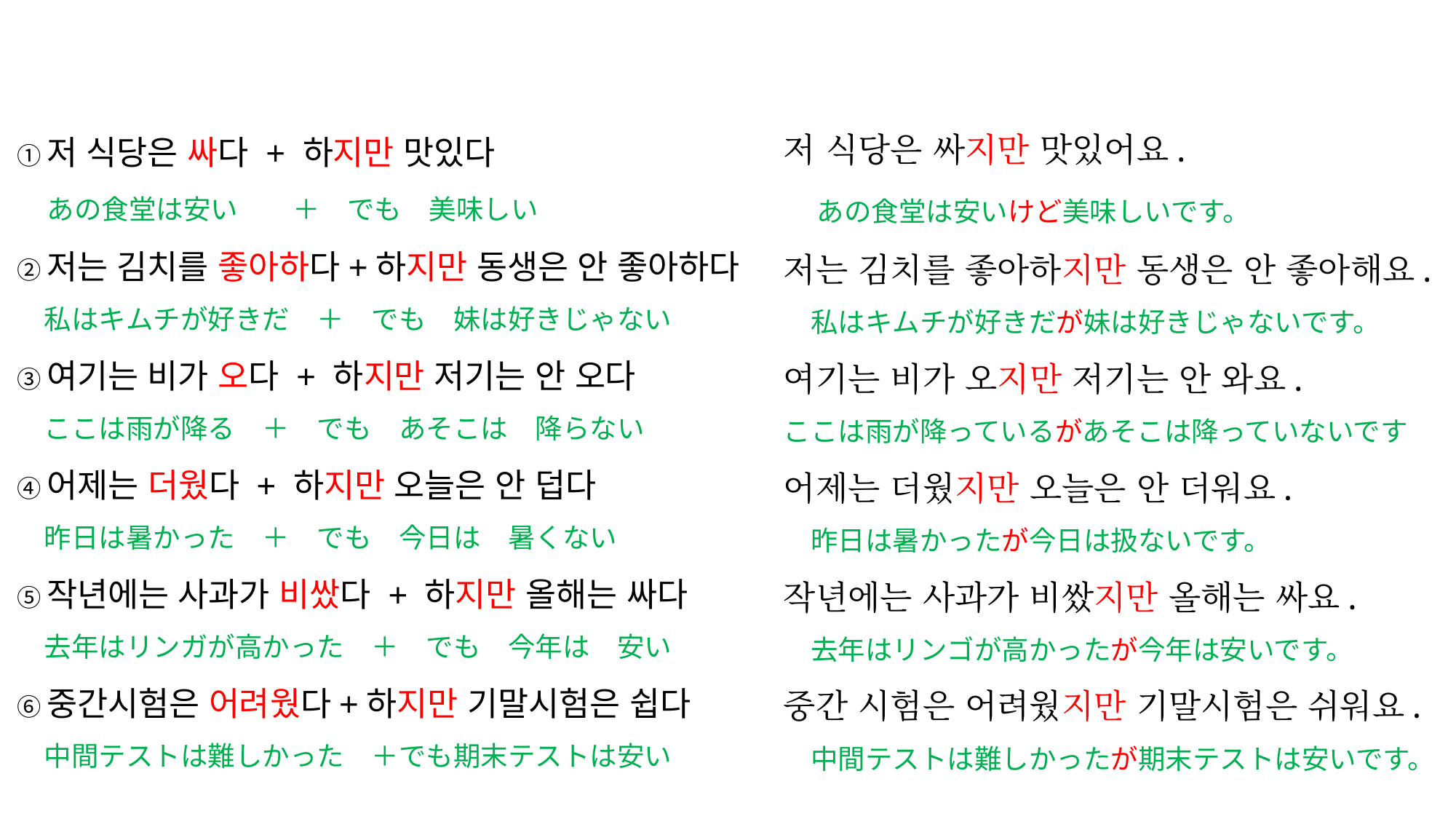

#
①저 식당은 싸다 + 하지만 맛있다
　あの食堂は安い　　＋　でも　美味しい
②저는 김치를 좋아하다+하지만 동생은 안 좋아하다
　私はキムチが好きだ　＋　でも　妹は好きじゃない
③여기는 비가 오다 + 하지만 저기는 안 오다
　ここは雨が降る　＋　でも　あそこは　降らない
④어제는 더웠다 + 하지만 오늘은 안 덥다
　昨日は暑かった　＋　でも　今日は　暑くない
⑤작년에는 사과가 비쌌다 + 하지만 올해는 싸다
　去年はリンガが高かった　＋　でも　今年は　安い
⑥중간시험은 어려웠다+하지만 기말시험은 쉽다
　中間テストは難しかった　＋でも期末テストは安い
저 식당은 싸지만 맛있어요.
　あの食堂は安いけど美味しいです。
저는 김치를 좋아하지만 동생은 안 좋아해요.
　私はキムチが好きだが妹は好きじゃないです。
여기는 비가 오지만 저기는 안 와요.
ここは雨が降っているがあそこは降っていないです
어제는 더웠지만 오늘은 안 더워요.
　昨日は暑かったが今日は扱ないです。
작년에는 사과가 비쌌지만 올해는 싸요.
　去年はリンゴが高かったが今年は安いです。
중간 시험은 어려웠지만 기말시험은 쉬워요.
　中間テストは難しかったが期末テストは安いです。